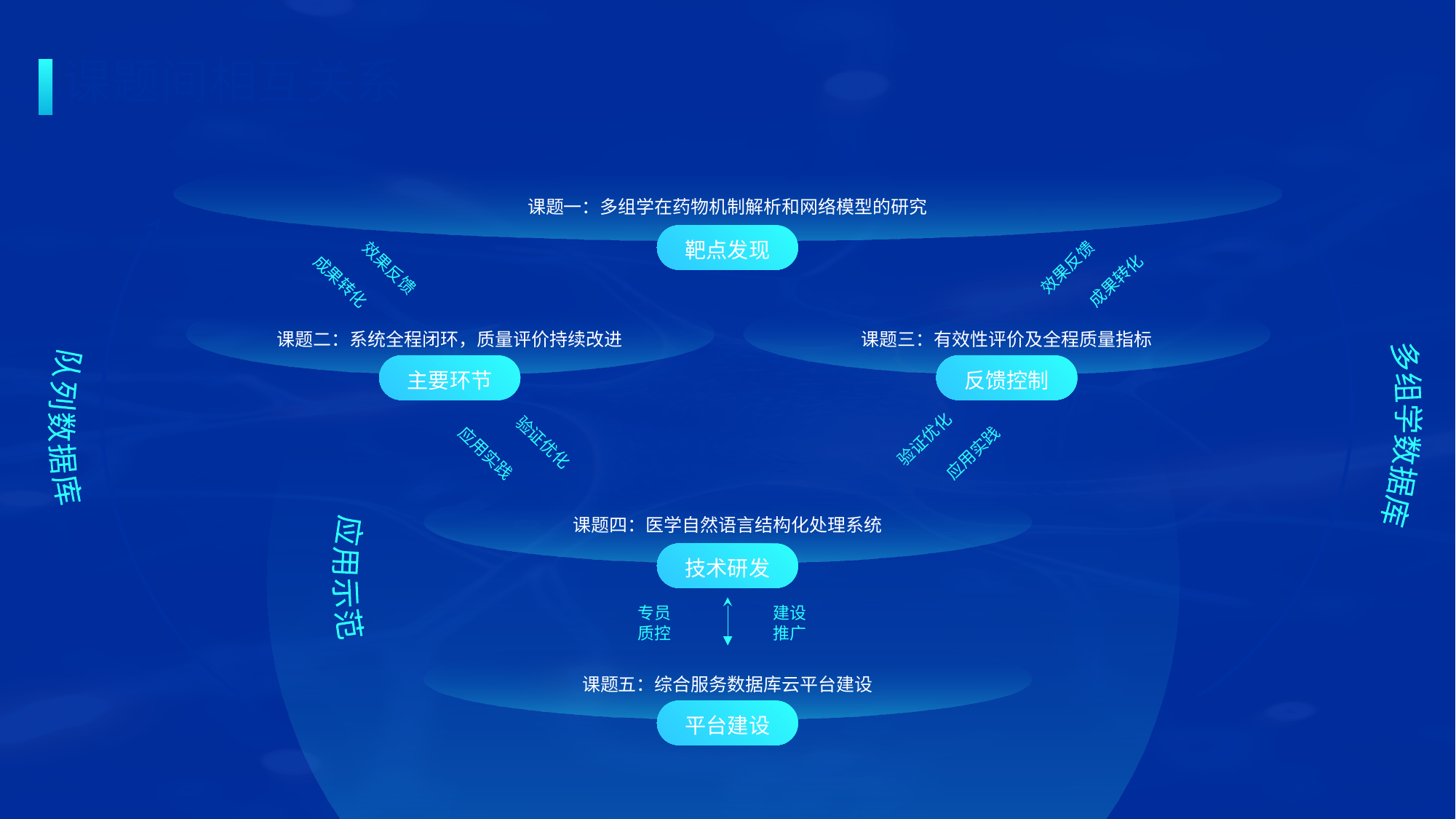

课题间相互关系

课题一：多组学在药物机制解析和网络模型的研究

靶点发现

效果反馈
成果转化
效果反馈
成果转化

课题二：系统全程闭环，质量评价持续改进

主要环节

课题三：有效性评价及全程质量指标

反馈控制
队列数据库
多组学数据库
验证优化
应用实践
验证优化
应用实践

课题四：医学自然语言结构化处理系统

技术研发
应用示范
专员质控
建设推广

课题五：综合服务数据库云平台建设

平台建设